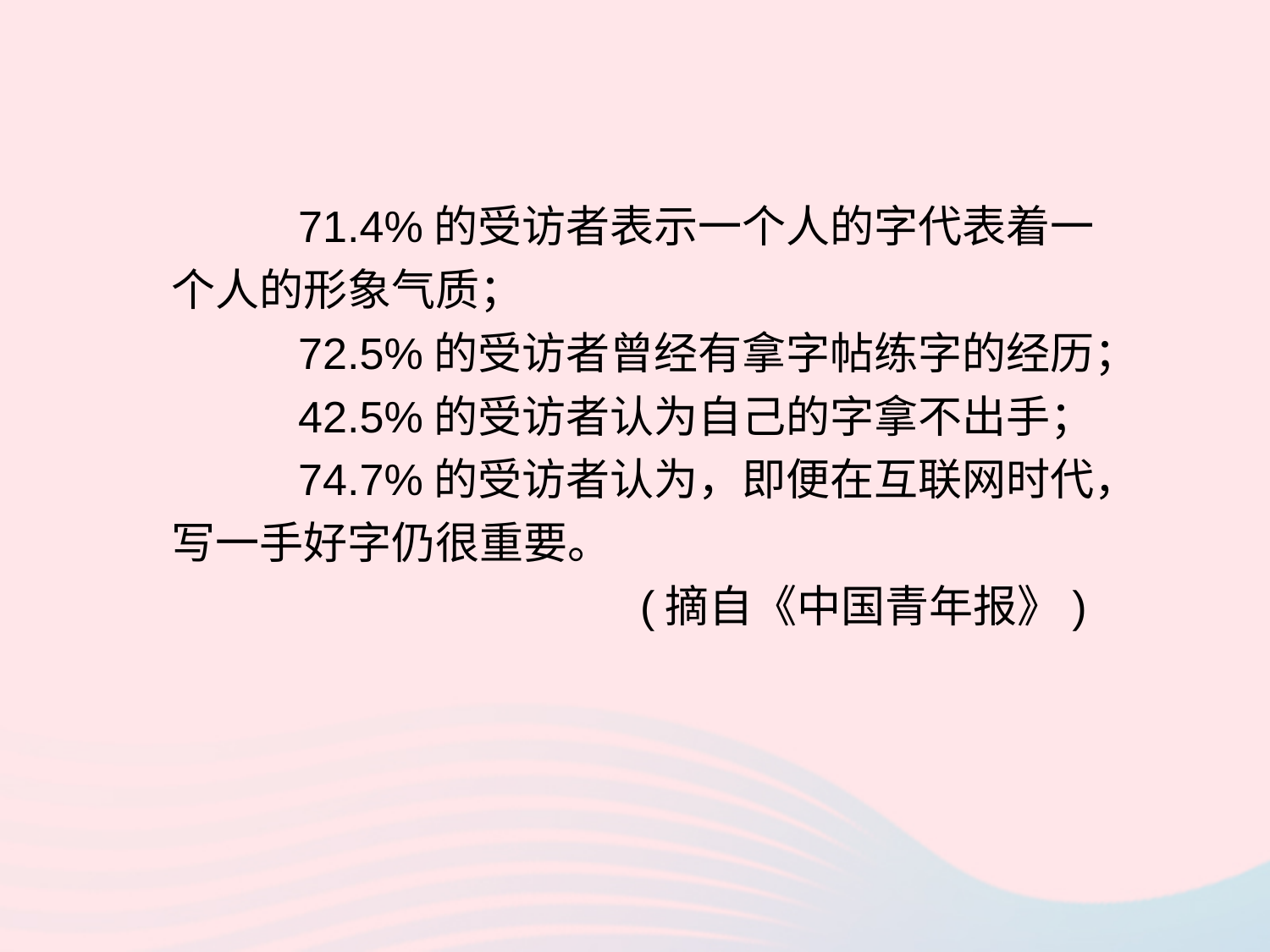

71.4%的受访者表示一个人的字代表着一个人的形象气质；
	72.5%的受访者曾经有拿字帖练字的经历；
	42.5%的受访者认为自己的字拿不出手；
	74.7%的受访者认为，即便在互联网时代，写一手好字仍很重要。
(摘自《中国青年报》)